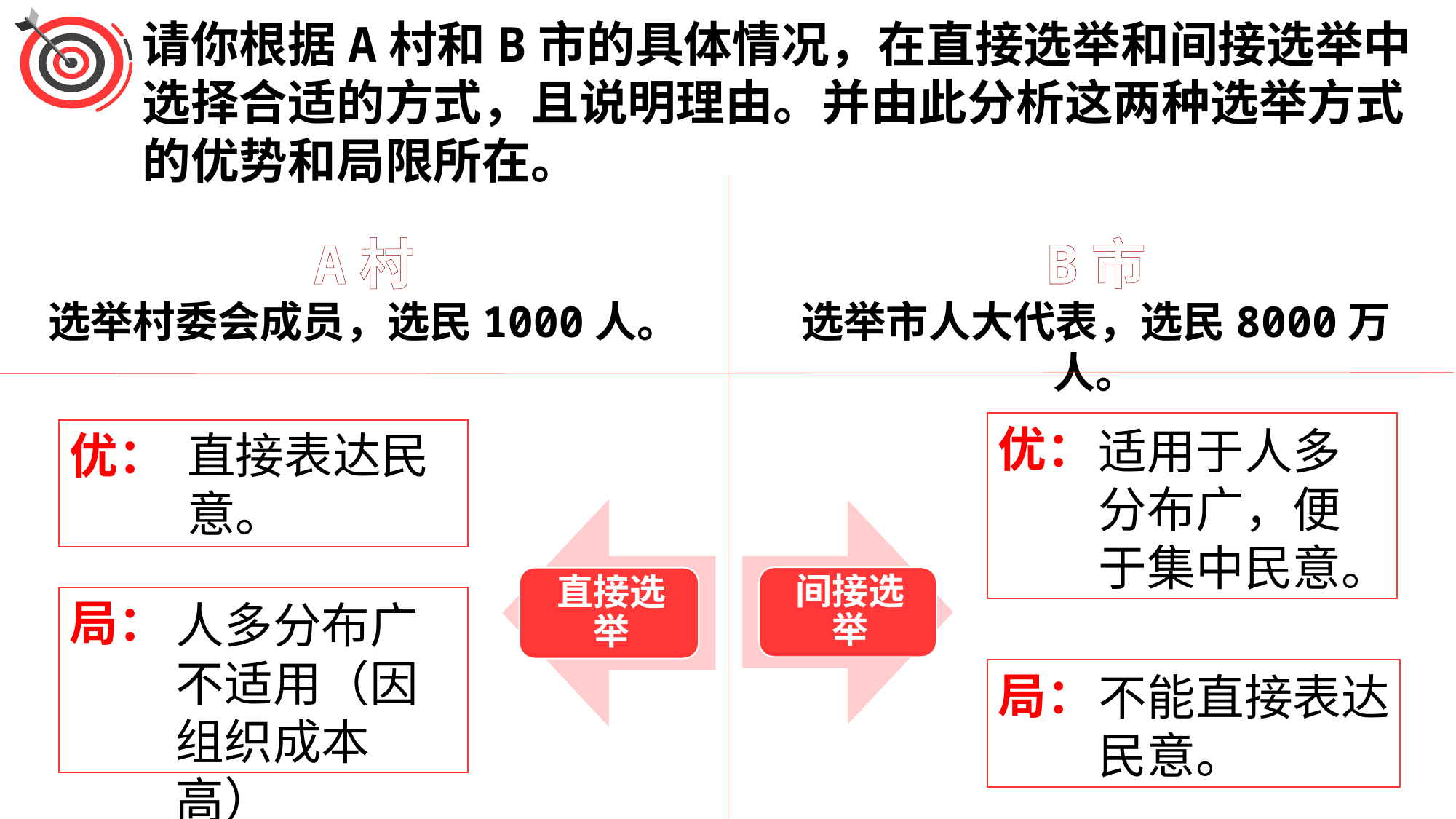

请你根据A村和B市的具体情况，在直接选举和间接选举中选择合适的方式，且说明理由。并由此分析这两种选举方式的优势和局限所在。
A村
选举村委会成员，选民1000人。
B市
选举市人大代表，选民8000万人。
优：

适用于人多分布广，便于集中民意。
优：

直接表达民意。
直接选举
间接选举
局：

人多分布广不适用（因组织成本高）
局：

不能直接表达民意。